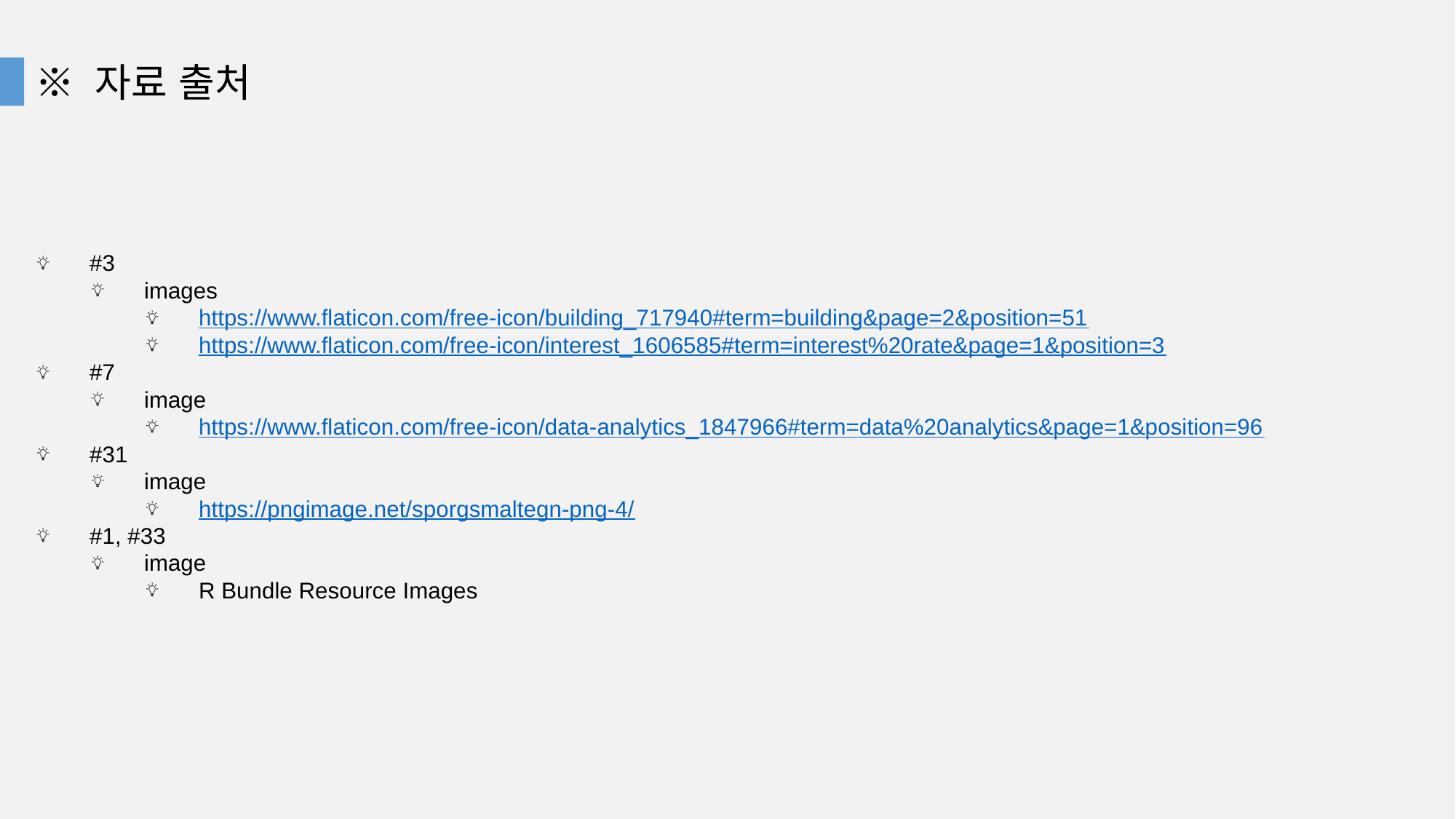

※ 자료 출처

#3
images
https://www.flaticon.com/free-icon/building_717940#term=building&page=2&position=51
https://www.flaticon.com/free-icon/interest_1606585#term=interest%20rate&page=1&position=3
#7
image
https://www.flaticon.com/free-icon/data-analytics_1847966#term=data%20analytics&page=1&position=96
#31
image
https://pngimage.net/sporgsmaltegn-png-4/
#1, #33
image
R Bundle Resource Images